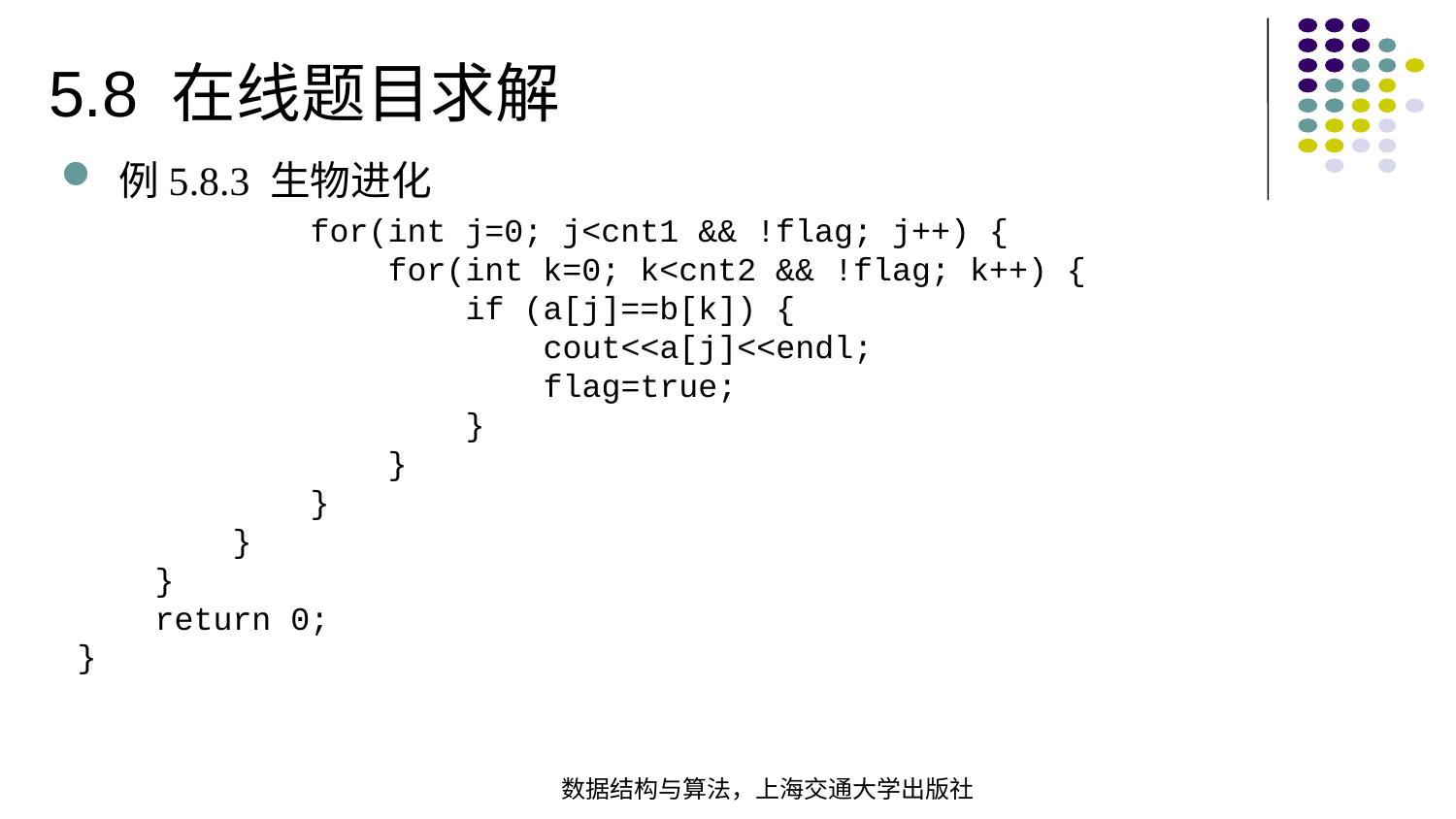

5.8 在线题目求解
例5.8.3 生物进化
            for(int j=0; j<cnt1 && !flag; j++) {                for(int k=0; k<cnt2 && !flag; k++) {                    if (a[j]==b[k]) {                        cout<<a[j]<<endl;                        flag=true;                    }                }            }        }    }    return 0;
}